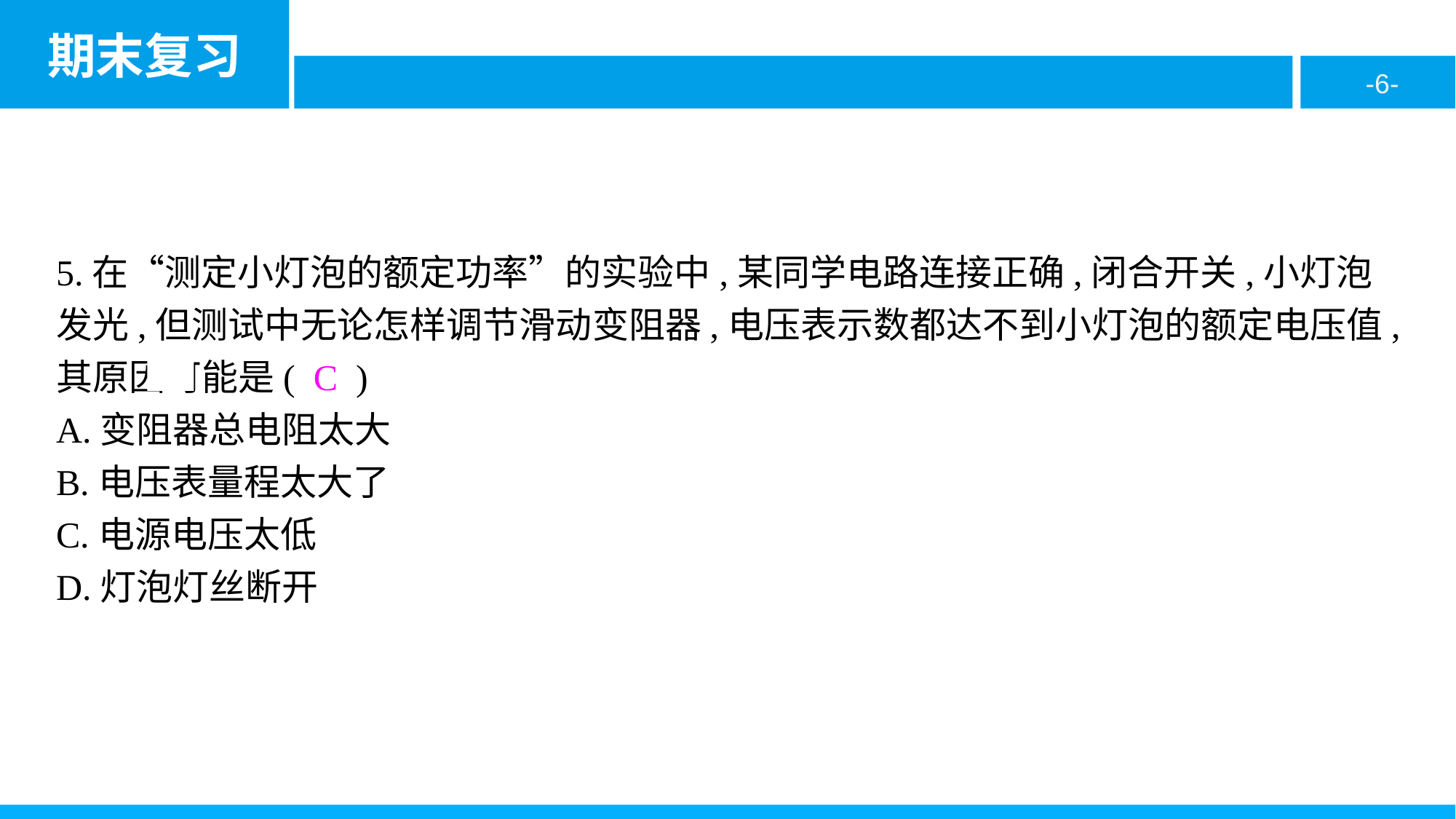

5.在“测定小灯泡的额定功率”的实验中,某同学电路连接正确,闭合开关,小灯泡发光,但测试中无论怎样调节滑动变阻器,电压表示数都达不到小灯泡的额定电压值,其原因可能是(  C  )
A.变阻器总电阻太大
B.电压表量程太大了
C.电源电压太低
D.灯泡灯丝断开